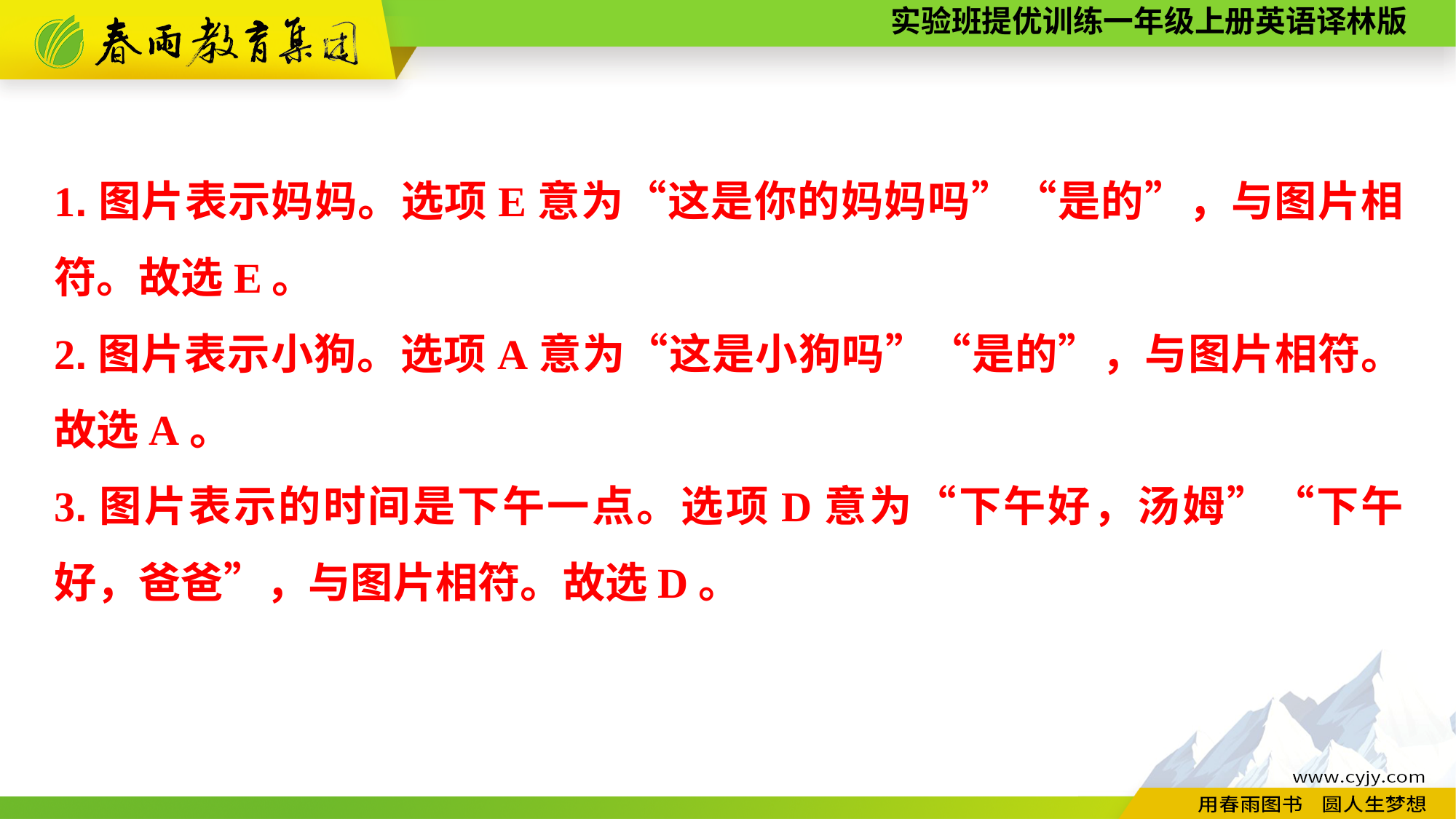

1.图片表示妈妈。选项E意为“这是你的妈妈吗”“是的”，与图片相符。故选E。
2.图片表示小狗。选项A意为“这是小狗吗”“是的”，与图片相符。故选A。
3.图片表示的时间是下午一点。选项D意为“下午好，汤姆”“下午好，爸爸”，与图片相符。故选D。